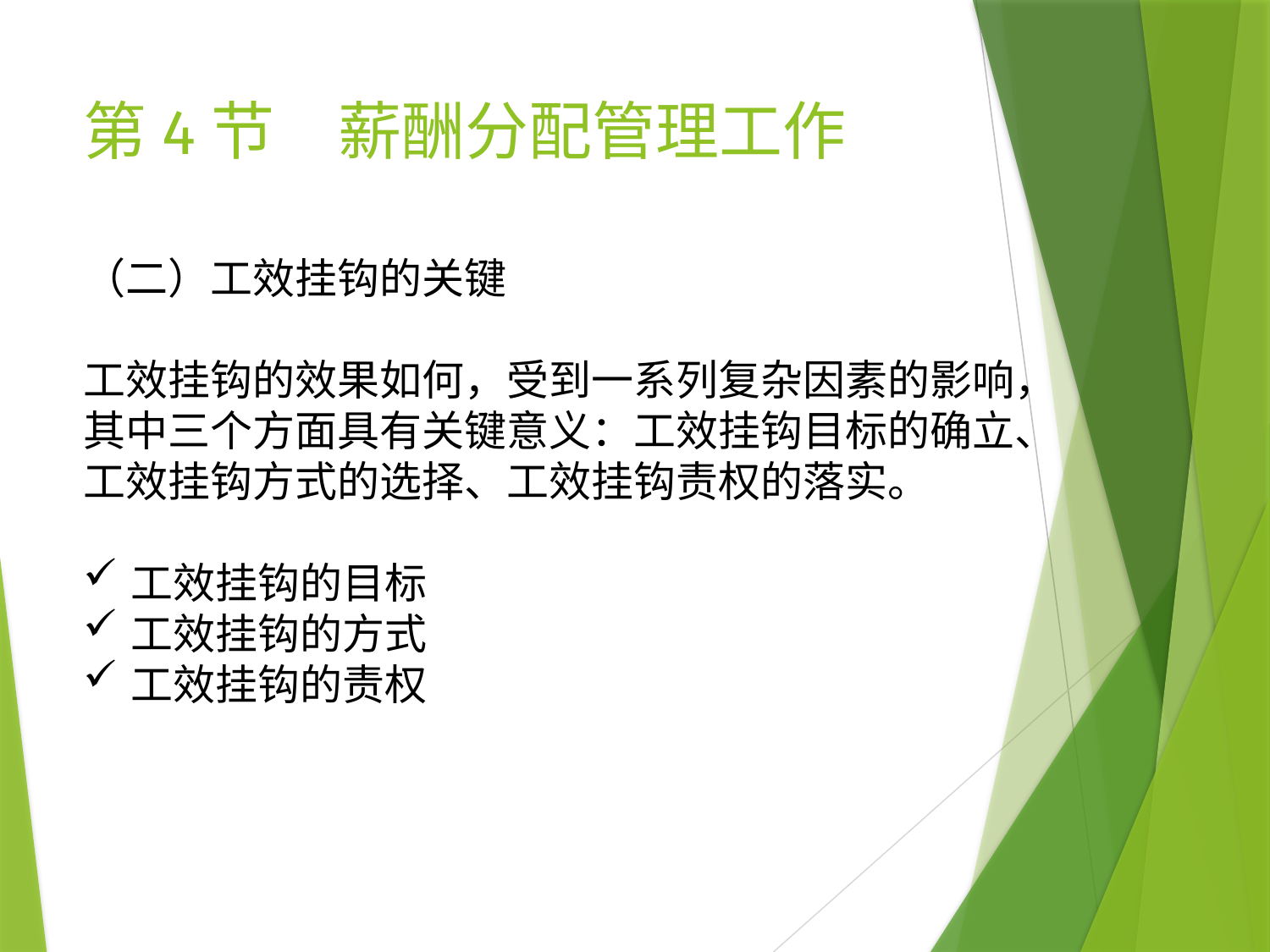

# 第4节　薪酬分配管理工作
（二）工效挂钩的关键

工效挂钩的效果如何，受到一系列复杂因素的影响，其中三个方面具有关键意义：工效挂钩目标的确立、工效挂钩方式的选择、工效挂钩责权的落实。

工效挂钩的目标
工效挂钩的方式
工效挂钩的责权